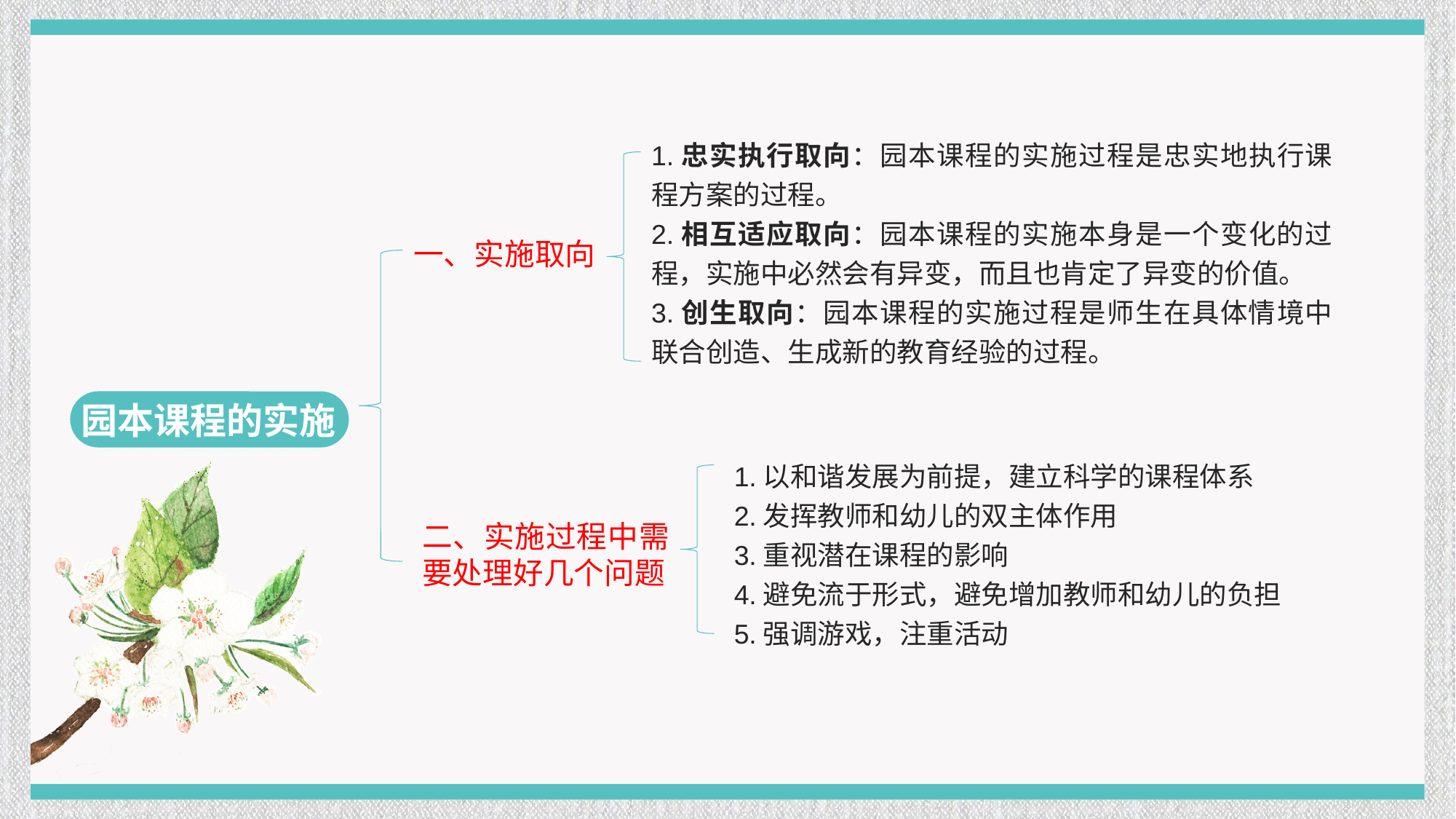

1.忠实执行取向：园本课程的实施过程是忠实地执行课程方案的过程。
2.相互适应取向：园本课程的实施本身是一个变化的过程，实施中必然会有异变，而且也肯定了异变的价值。
3.创生取向：园本课程的实施过程是师生在具体情境中联合创造、生成新的教育经验的过程。

一、实施取向

园本课程的实施
1.以和谐发展为前提，建立科学的课程体系
2.发挥教师和幼儿的双主体作用
3.重视潜在课程的影响
4.避免流于形式，避免增加教师和幼儿的负担
5.强调游戏，注重活动

二、实施过程中需要处理好几个问题